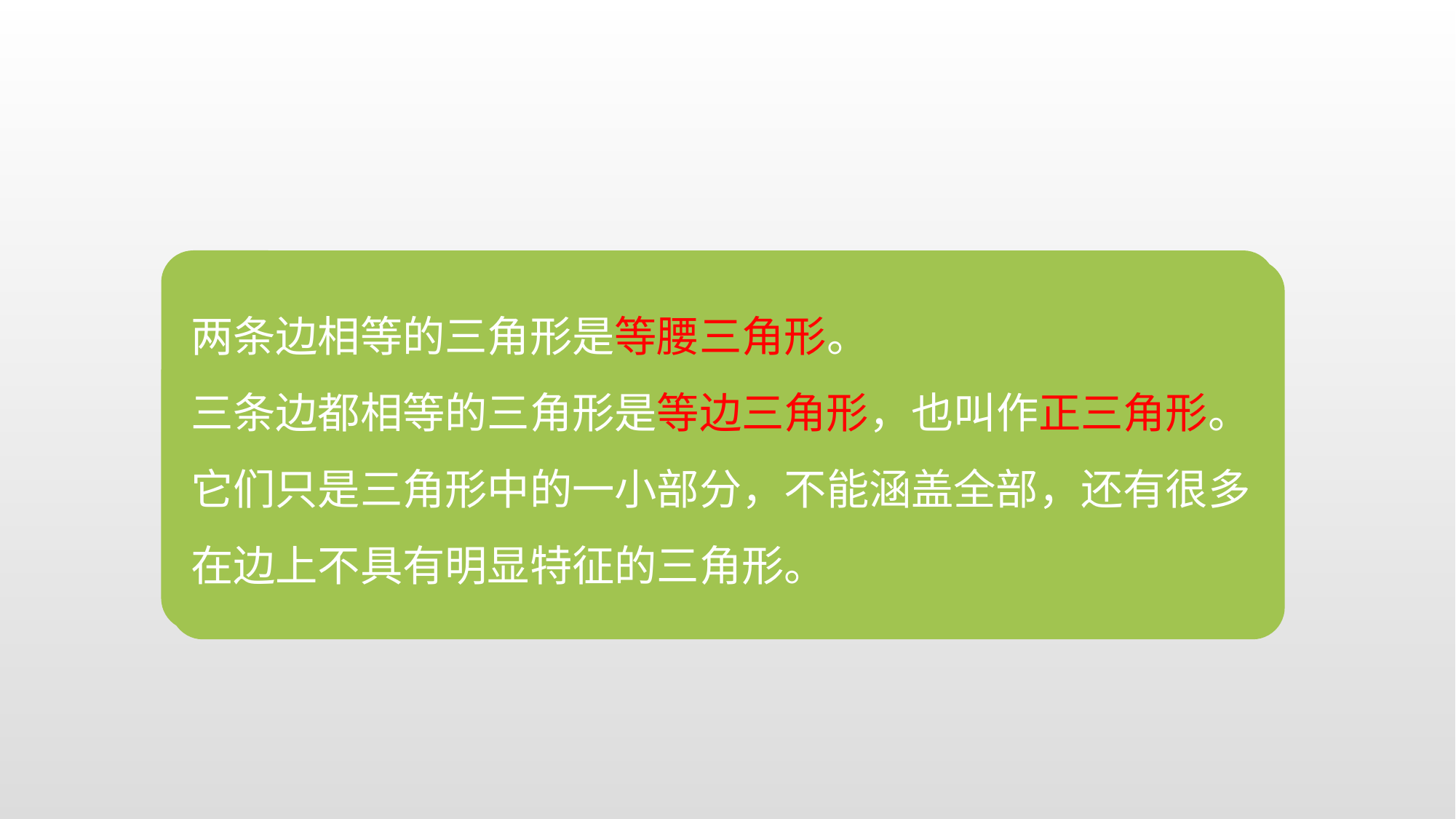

100以内数的连减方法：按从左到右的顺序减，也可以先把后两个数相加，再用第一个数减去相加的结果。

两条边相等的三角形是等腰三角形。
三条边都相等的三角形是等边三角形，也叫作正三角形。
它们只是三角形中的一小部分，不能涵盖全部，还有很多在边上不具有明显特征的三角形。